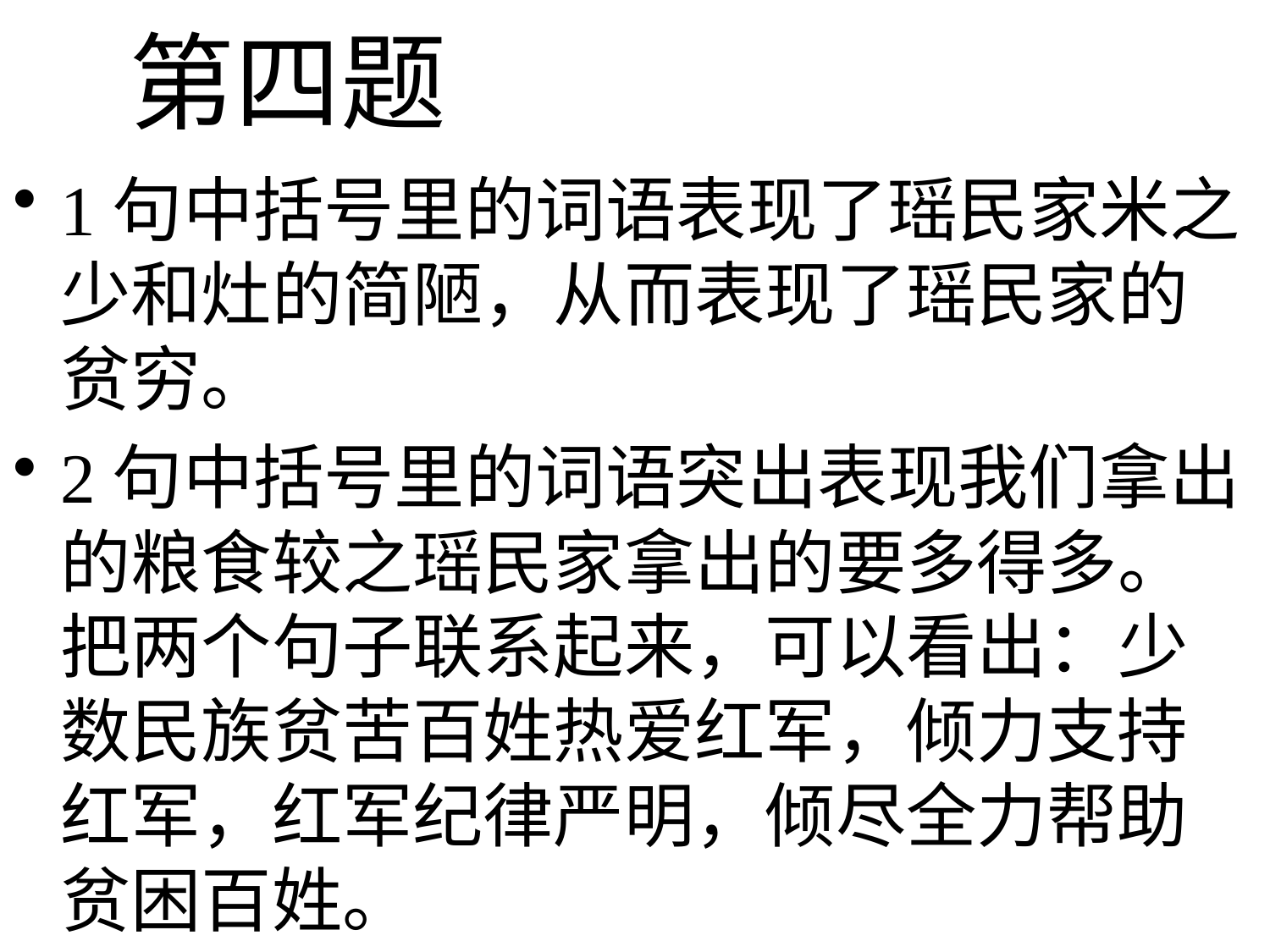

# 第四题
1句中括号里的词语表现了瑶民家米之少和灶的简陋，从而表现了瑶民家的贫穷。
2句中括号里的词语突出表现我们拿出的粮食较之瑶民家拿出的要多得多。把两个句子联系起来，可以看出：少数民族贫苦百姓热爱红军，倾力支持红军，红军纪律严明，倾尽全力帮助贫困百姓。